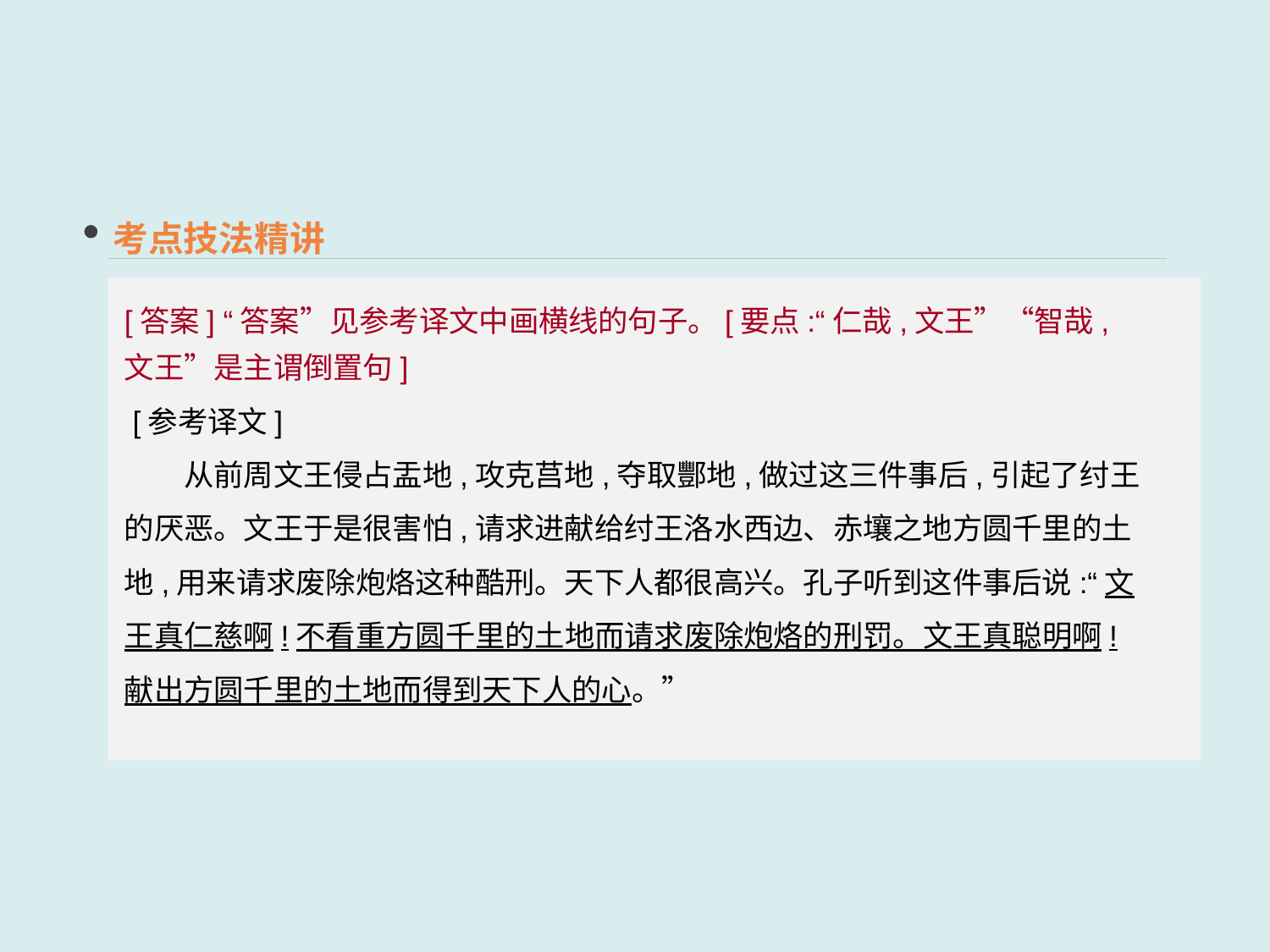

考点技法精讲

[答案] “答案”见参考译文中画横线的句子。[要点:“仁哉,文王”“智哉,文王”是主谓倒置句]
 [参考译文]
　　从前周文王侵占盂地,攻克莒地,夺取酆地,做过这三件事后,引起了纣王的厌恶。文王于是很害怕,请求进献给纣王洛水西边、赤壤之地方圆千里的土地,用来请求废除炮烙这种酷刑。天下人都很高兴。孔子听到这件事后说:“文王真仁慈啊!不看重方圆千里的土地而请求废除炮烙的刑罚。文王真聪明啊!献出方圆千里的土地而得到天下人的心。”